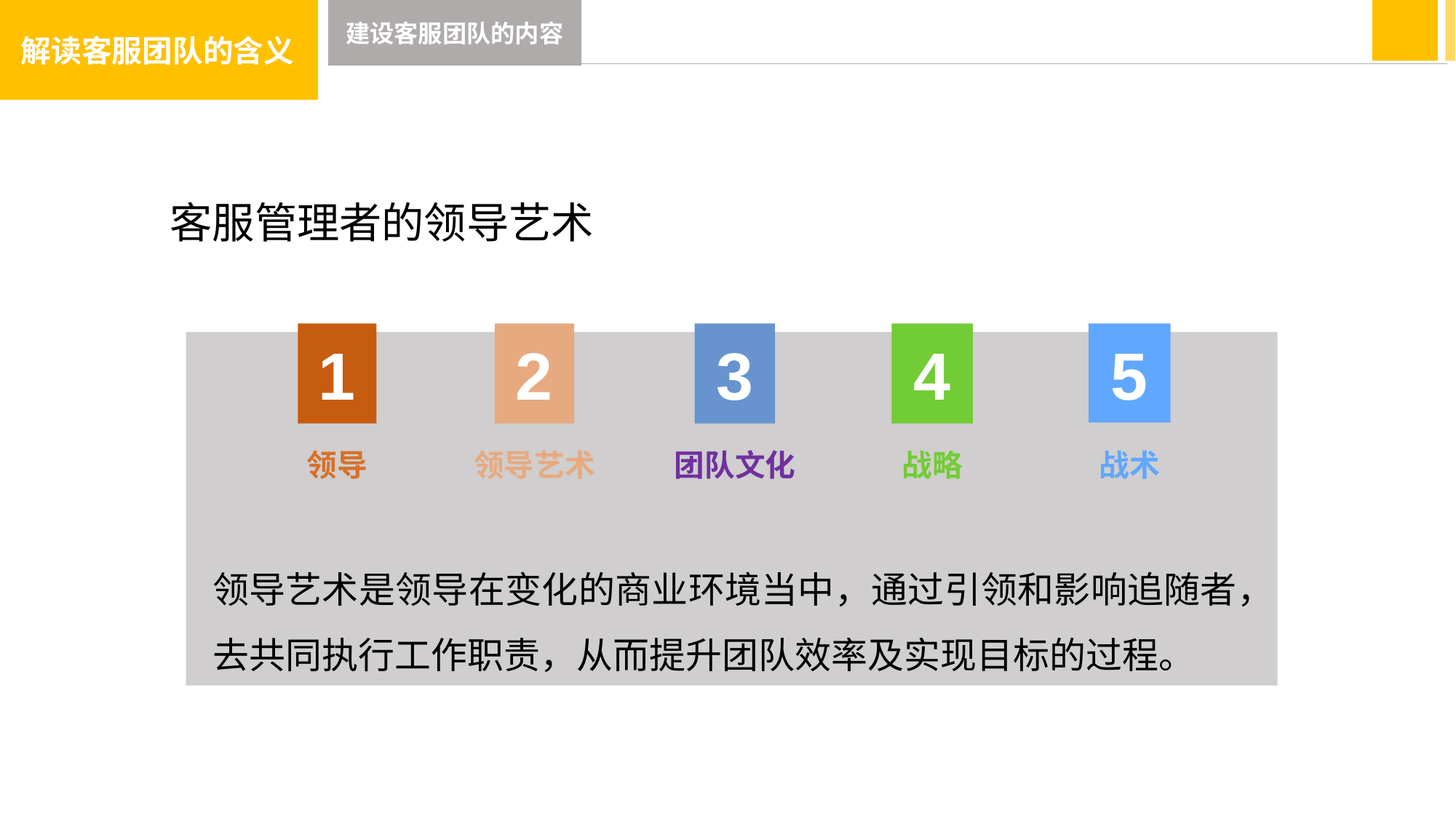

解读客服团队的含义
建设客服团队的内容

客服管理者的领导艺术
1
2
3
4
5

领导
领导艺术
团队文化
战略
战术
领导艺术是领导在变化的商业环境当中，通过引领和影响追随者，去共同执行工作职责，从而提升团队效率及实现目标的过程。